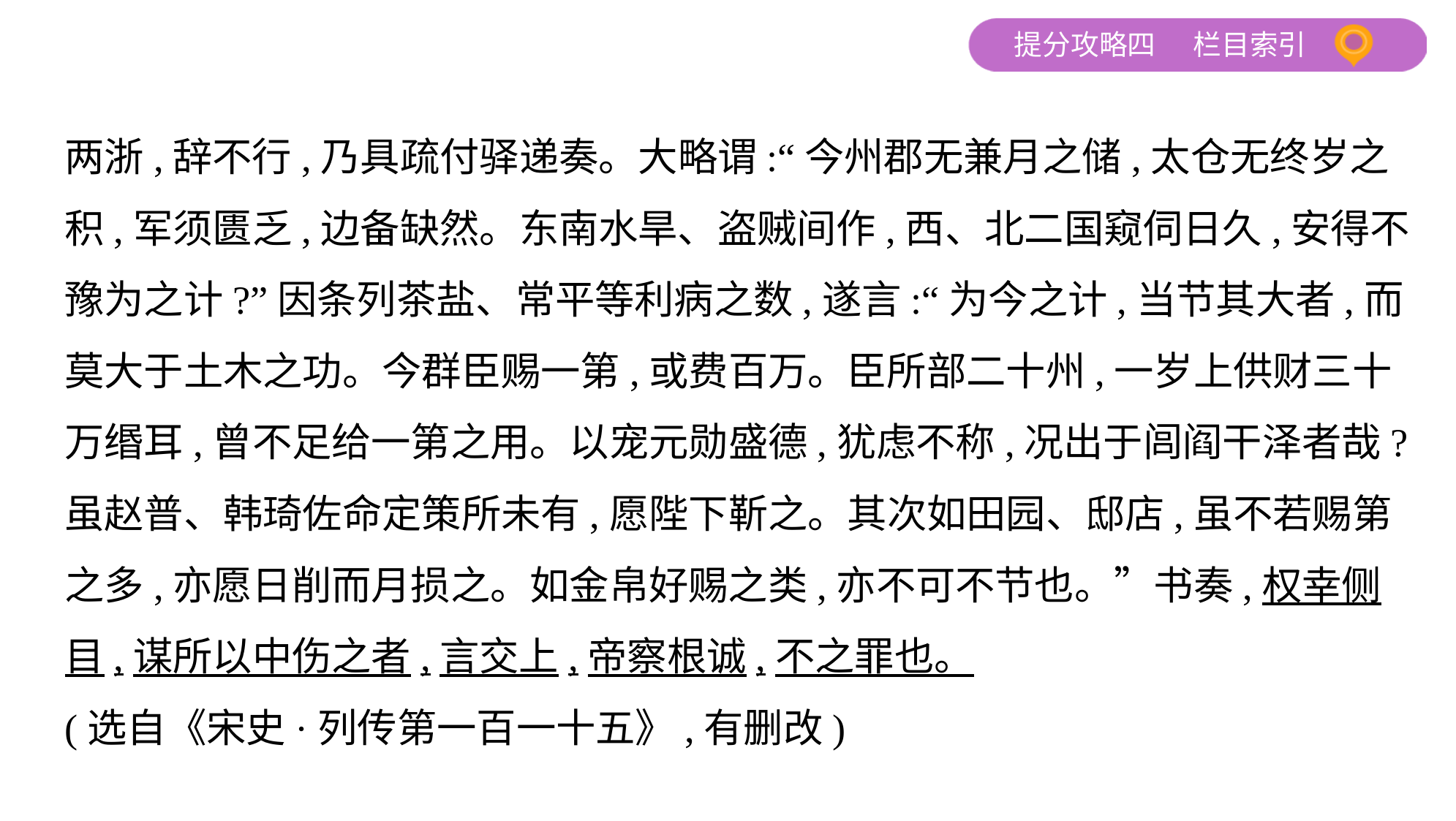

两浙,辞不行,乃具疏付驿递奏。大略谓:“今州郡无兼月之储,太仓无终岁之
积,军须匮乏,边备缺然。东南水旱、盗贼间作,西、北二国窥伺日久,安得不
豫为之计?”因条列茶盐、常平等利病之数,遂言:“为今之计,当节其大者,而
莫大于土木之功。今群臣赐一第,或费百万。臣所部二十州,一岁上供财三十
万缗耳,曾不足给一第之用。以宠元勋盛德,犹虑不称,况出于闾阎干泽者哉?
虽赵普、韩琦佐命定策所未有,愿陛下靳之。其次如田园、邸店,虽不若赐第
之多,亦愿日削而月损之。如金帛好赐之类,亦不可不节也。”书奏,权幸侧
目,谋所以中伤之者,言交上,帝察根诚,不之罪也。
(选自《宋史·列传第一百一十五》,有删改)